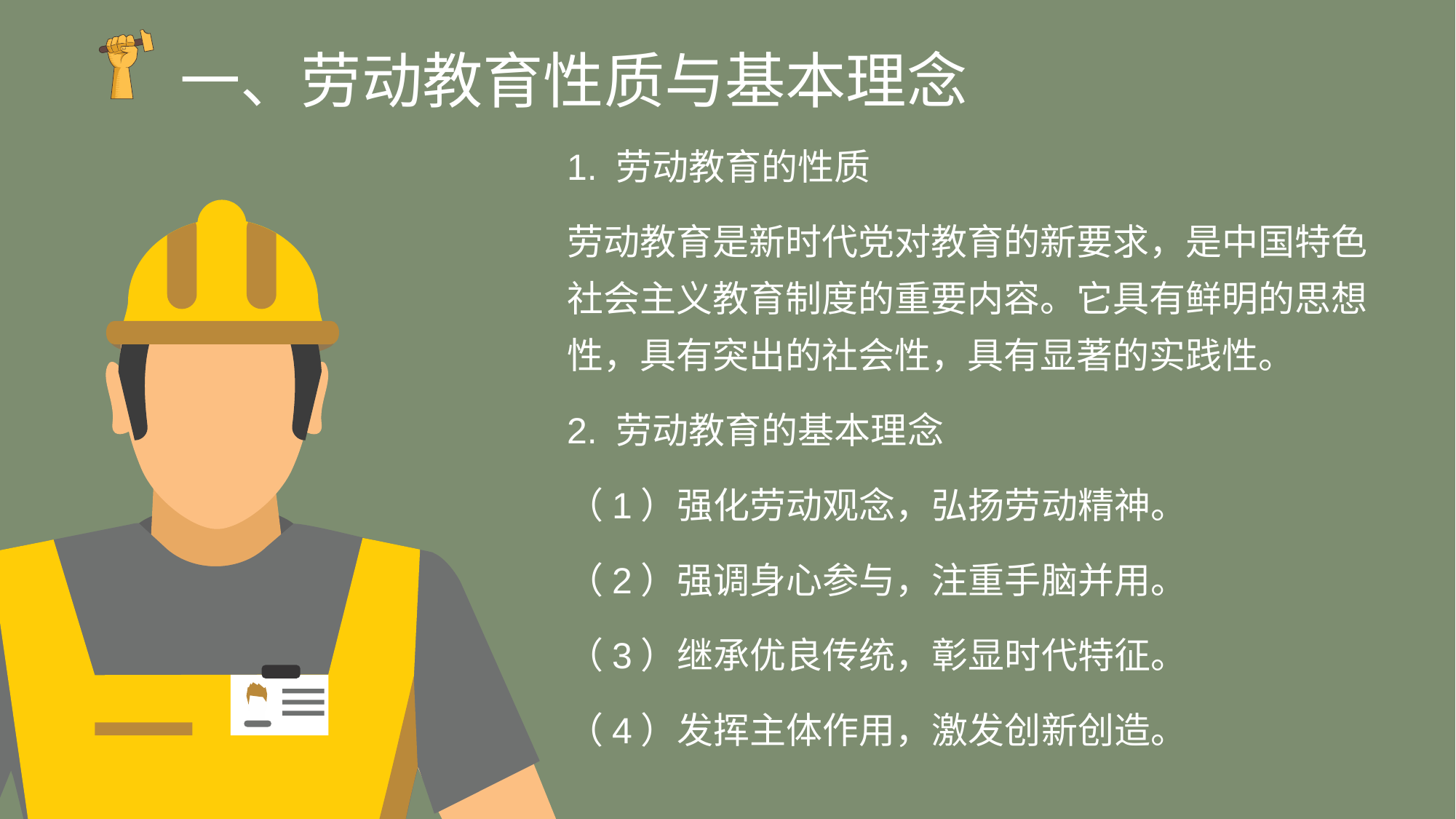

一、劳动教育性质与基本理念
1. 劳动教育的性质
劳动教育是新时代党对教育的新要求，是中国特色社会主义教育制度的重要内容。它具有鲜明的思想性，具有突出的社会性，具有显著的实践性。
2. 劳动教育的基本理念
（1）强化劳动观念，弘扬劳动精神。
（2）强调身心参与，注重手脑并用。
（3）继承优良传统，彰显时代特征。
（4）发挥主体作用，激发创新创造。